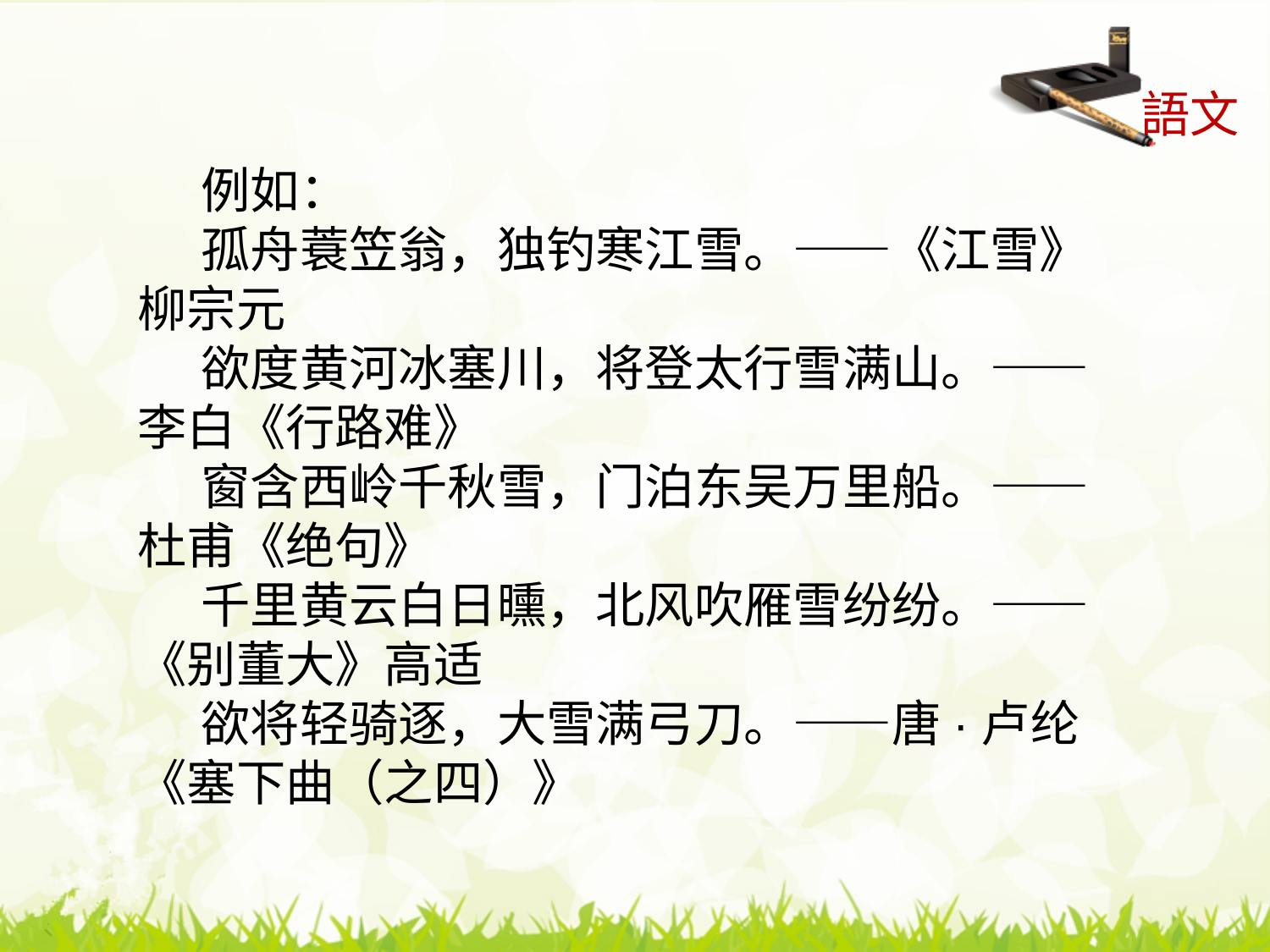

例如：
孤舟蓑笠翁，独钓寒江雪。——《江雪》柳宗元
欲度黄河冰塞川，将登太行雪满山。——李白《行路难》
窗含西岭千秋雪，门泊东吴万里船。——杜甫《绝句》
千里黄云白日曛，北风吹雁雪纷纷。——《别董大》高适
欲将轻骑逐，大雪满弓刀。——唐·卢纶《塞下曲（之四）》